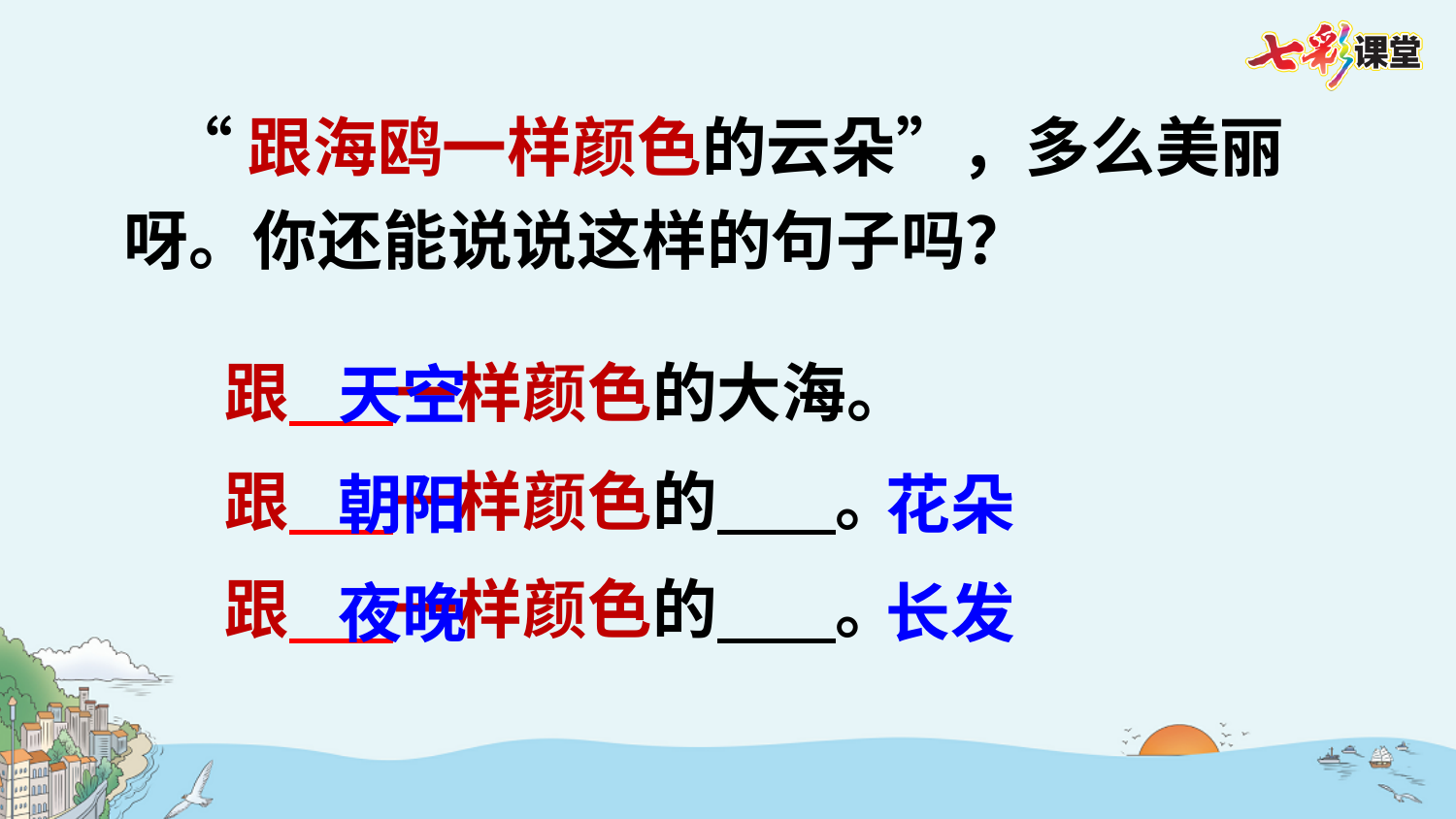

“跟海鸥一样颜色的云朵”，多么美丽呀。你还能说说这样的句子吗？
跟       一样颜色的大海。
天空
跟       一样颜色的        。
朝阳
花朵
跟       一样颜色的        。
夜晚
长发